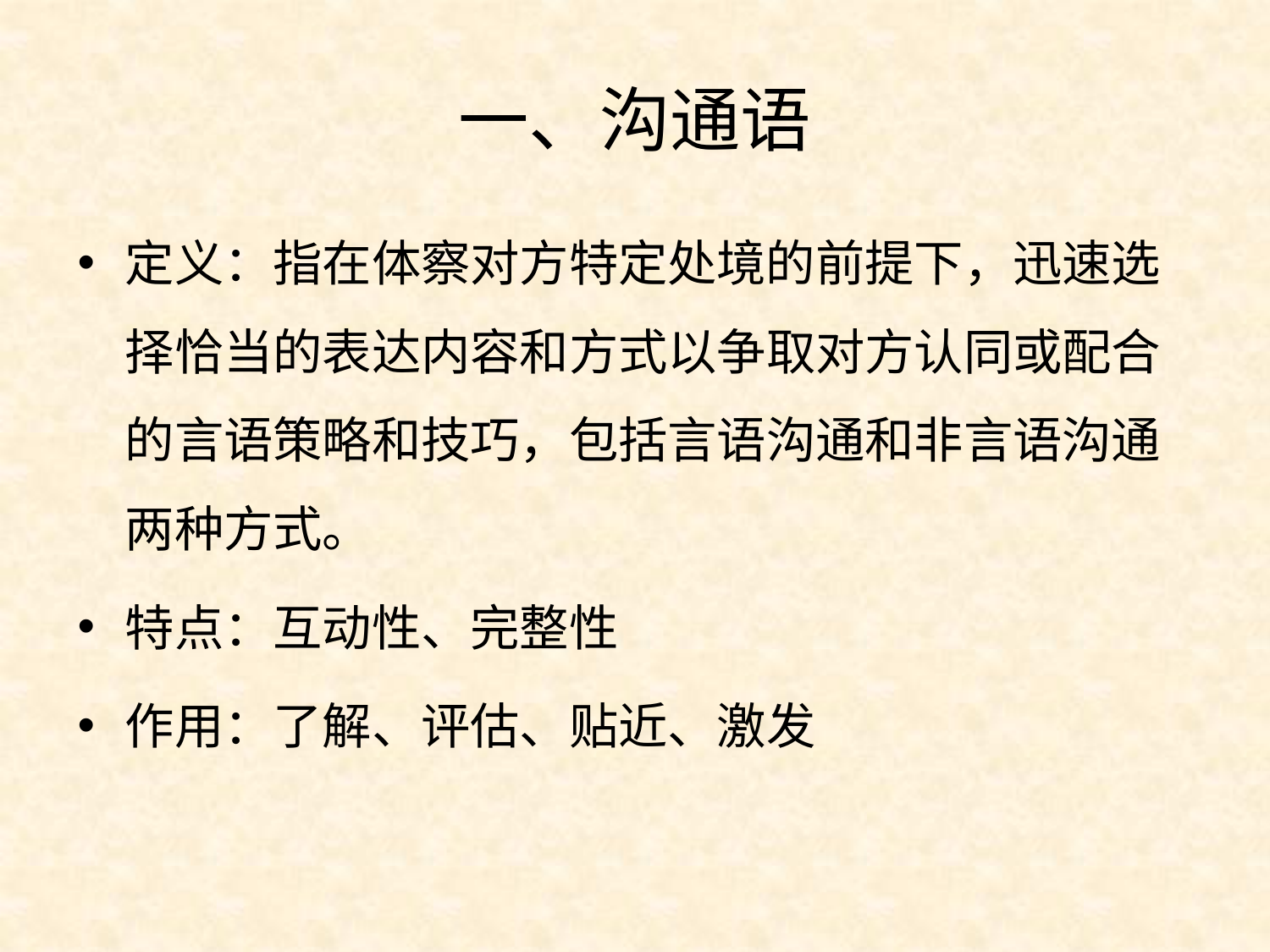

# 一、沟通语
定义：指在体察对方特定处境的前提下，迅速选择恰当的表达内容和方式以争取对方认同或配合的言语策略和技巧，包括言语沟通和非言语沟通两种方式。
特点：互动性、完整性
作用：了解、评估、贴近、激发